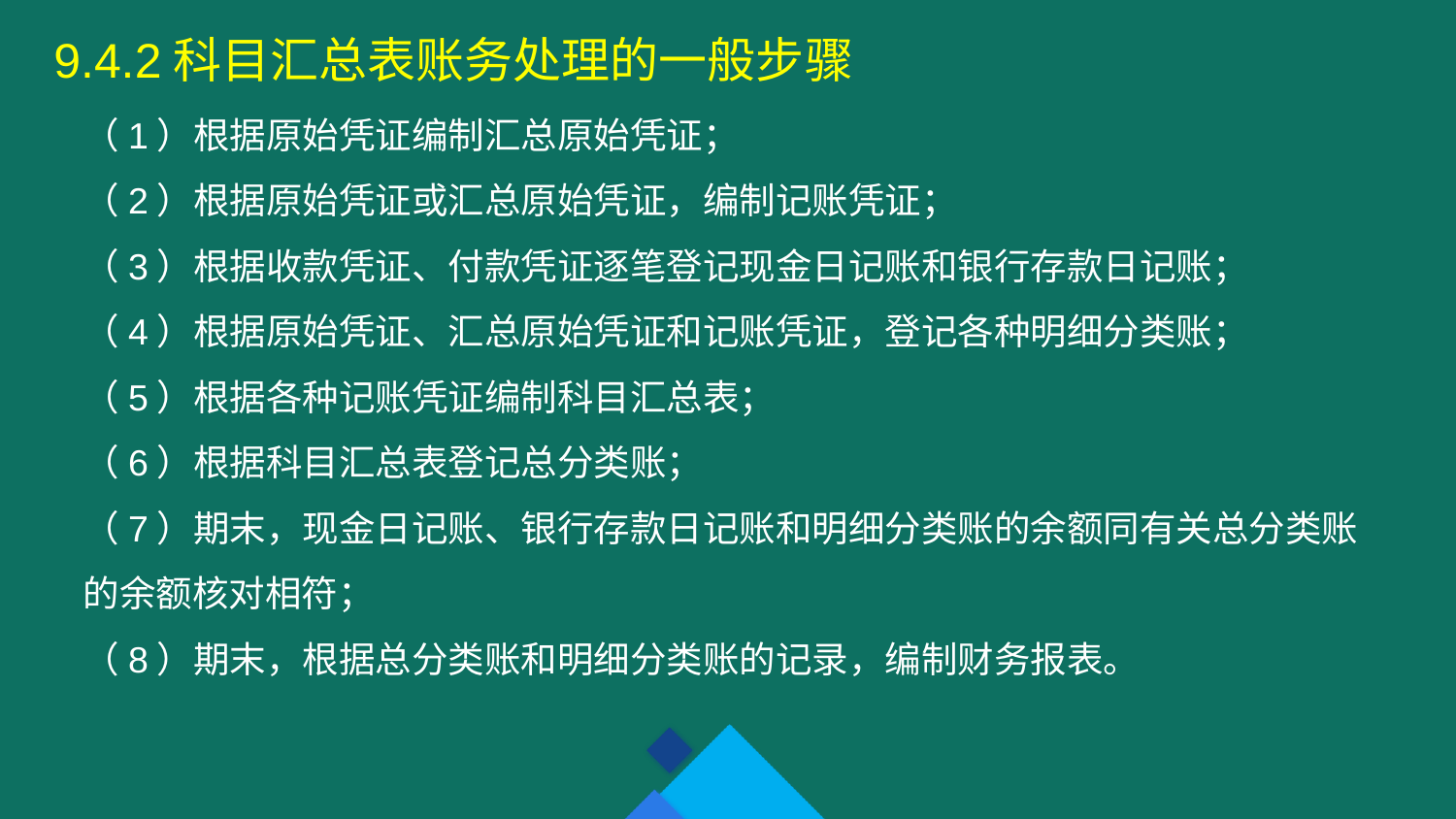

9.4.2科目汇总表账务处理的一般步骤
（1）根据原始凭证编制汇总原始凭证；
（2）根据原始凭证或汇总原始凭证，编制记账凭证；
（3）根据收款凭证、付款凭证逐笔登记现金日记账和银行存款日记账；
（4）根据原始凭证、汇总原始凭证和记账凭证，登记各种明细分类账；
（5）根据各种记账凭证编制科目汇总表；
（6）根据科目汇总表登记总分类账；
（7）期末，现金日记账、银行存款日记账和明细分类账的余额同有关总分类账的余额核对相符；
（8）期末，根据总分类账和明细分类账的记录，编制财务报表。